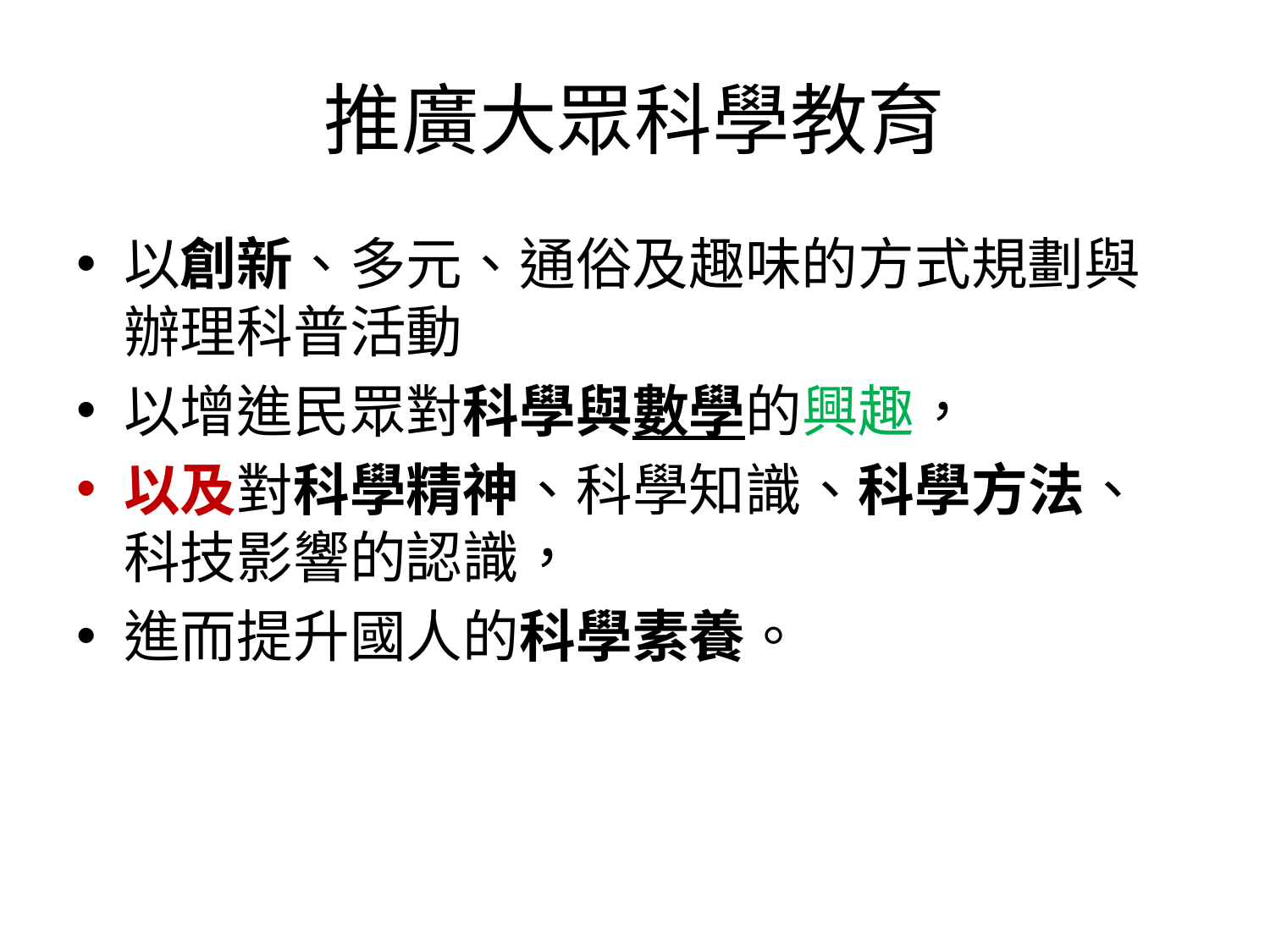

# 推廣大眾科學教育
以創新、多元、通俗及趣味的方式規劃與辦理科普活動
以增進民眾對科學與數學的興趣，
以及對科學精神、科學知識、科學方法、科技影響的認識，
進而提升國人的科學素養。